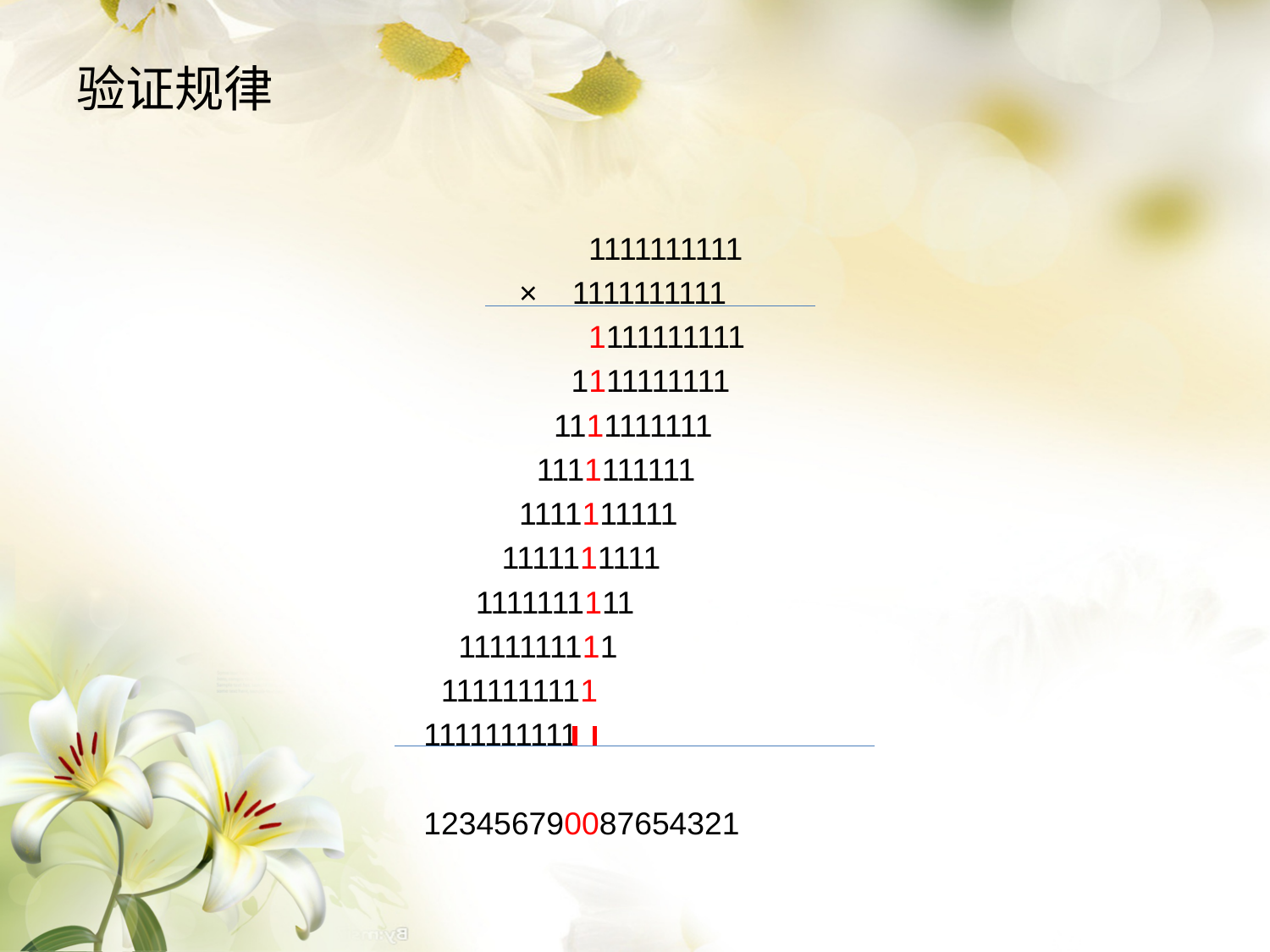

# 验证规律
                      1111111111
              ×    1111111111
                      1111111111
                    1111111111
                  1111111111
                1111111111
              1111111111
            1111111111
         1111111111
       1111111111
     1111111111
   1111111111

   123456790087654321